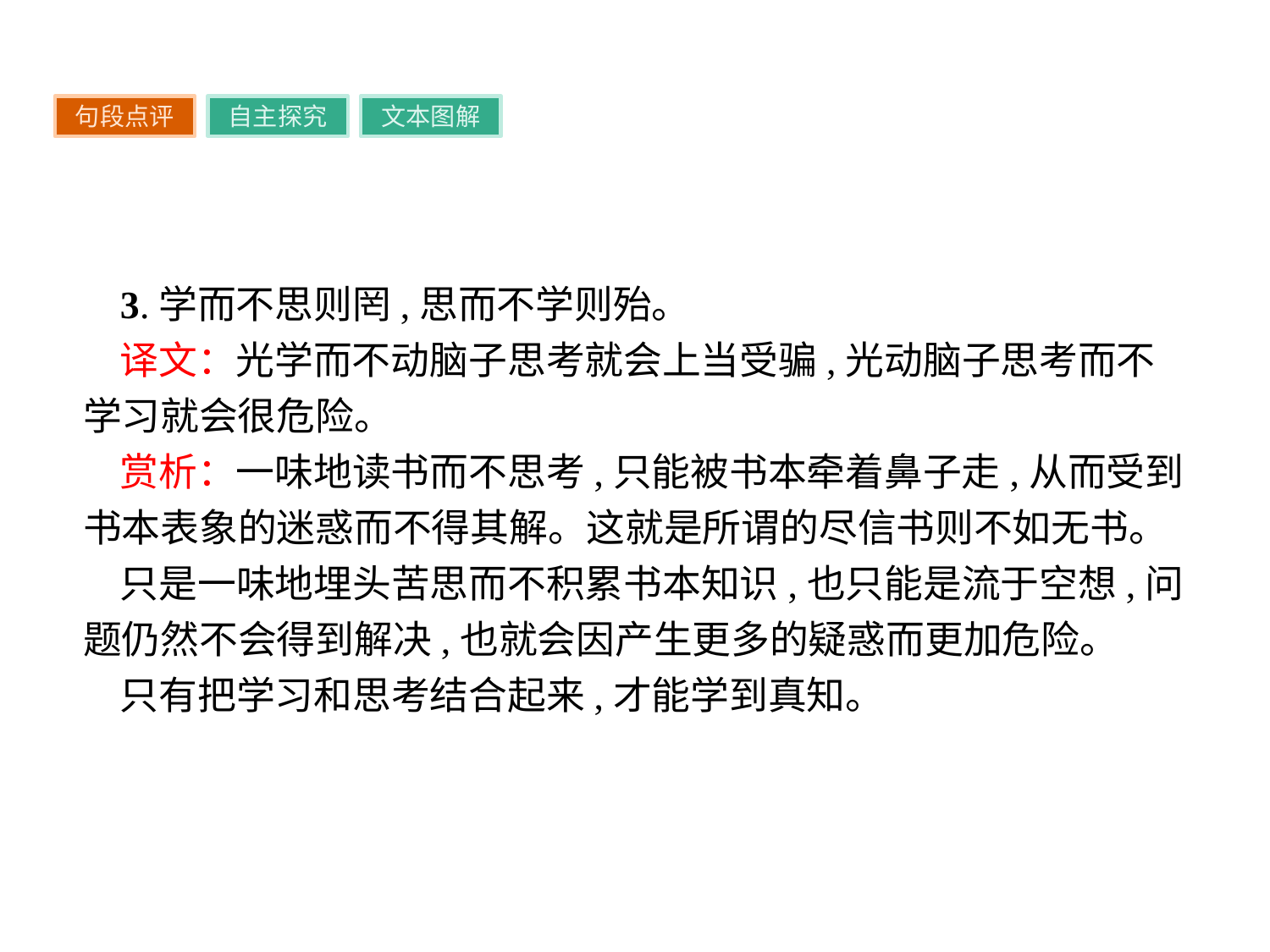

句段点评
自主探究
文本图解
3.学而不思则罔,思而不学则殆。
译文：光学而不动脑子思考就会上当受骗,光动脑子思考而不学习就会很危险。
赏析：一味地读书而不思考,只能被书本牵着鼻子走,从而受到书本表象的迷惑而不得其解。这就是所谓的尽信书则不如无书。
只是一味地埋头苦思而不积累书本知识,也只能是流于空想,问题仍然不会得到解决,也就会因产生更多的疑惑而更加危险。
只有把学习和思考结合起来,才能学到真知。